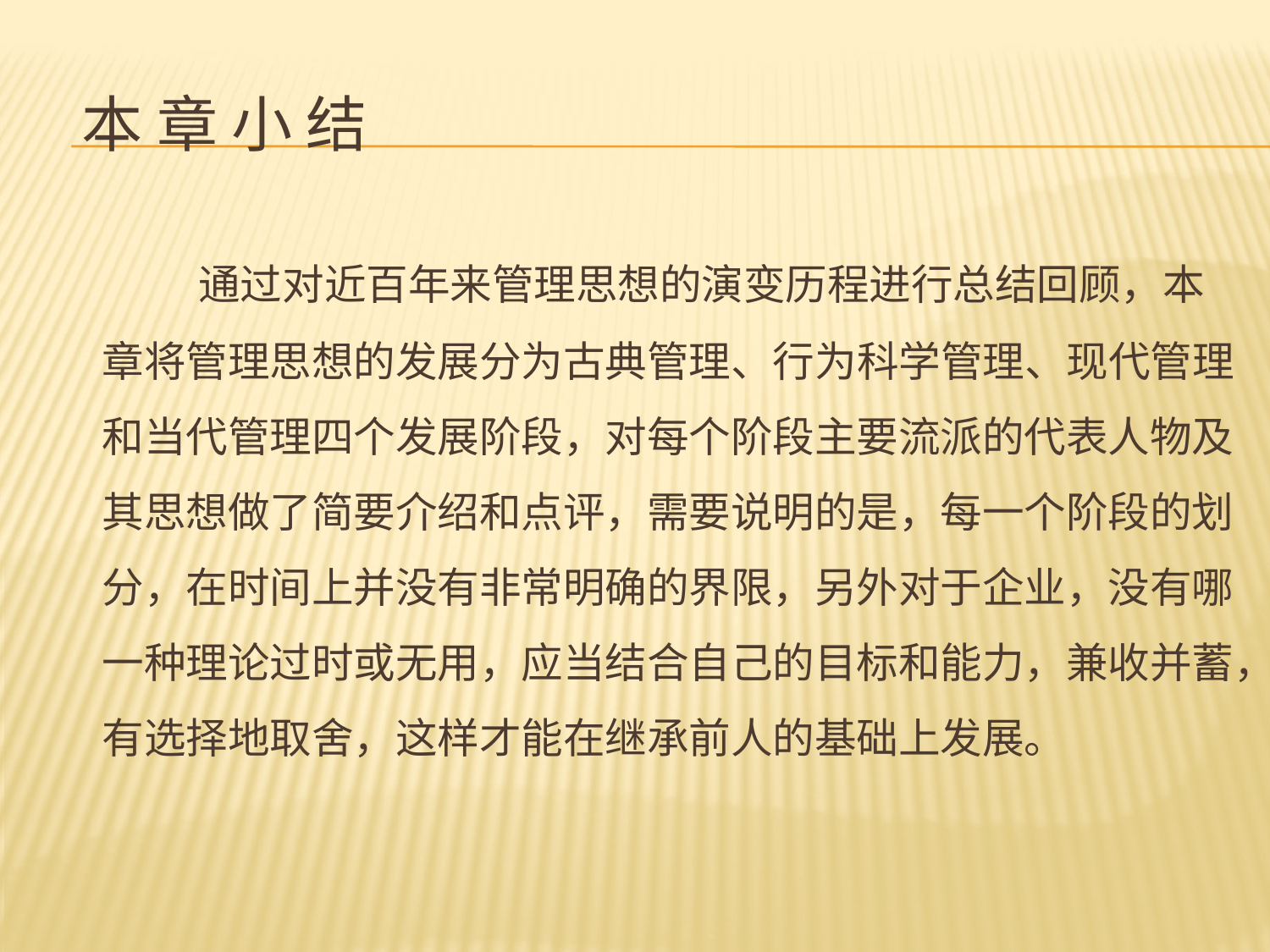

# 本 章 小 结
            通过对近百年来管理思想的演变历程进行总结回顾，本章将管理思想的发展分为古典管理、行为科学管理、现代管理和当代管理四个发展阶段，对每个阶段主要流派的代表人物及其思想做了简要介绍和点评，需要说明的是，每一个阶段的划分，在时间上并没有非常明确的界限，另外对于企业，没有哪一种理论过时或无用，应当结合自己的目标和能力，兼收并蓄，有选择地取舍，这样才能在继承前人的基础上发展。